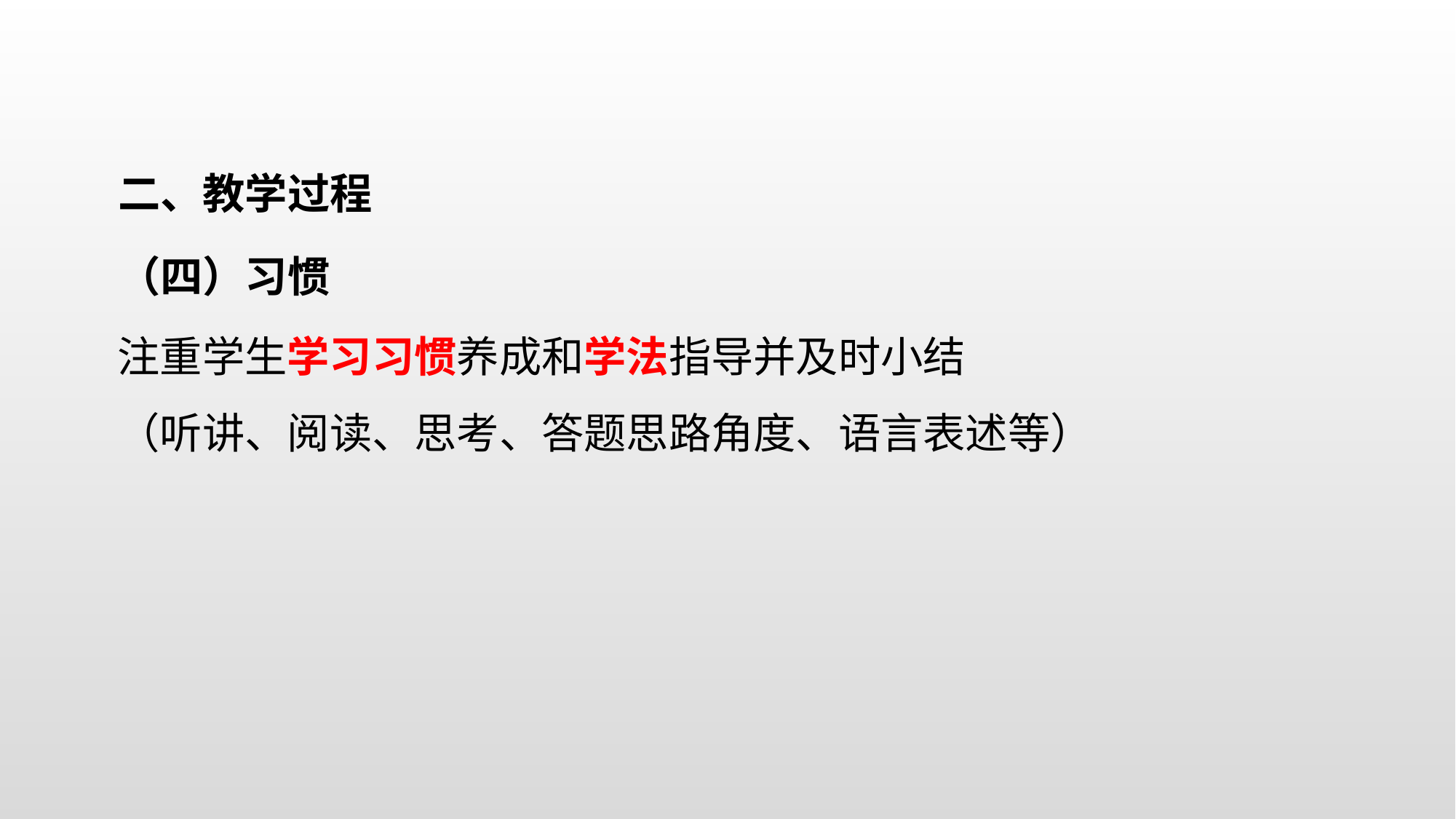

二、教学过程
（四）习惯
注重学生学习习惯养成和学法指导并及时小结
（听讲、阅读、思考、答题思路角度、语言表述等）